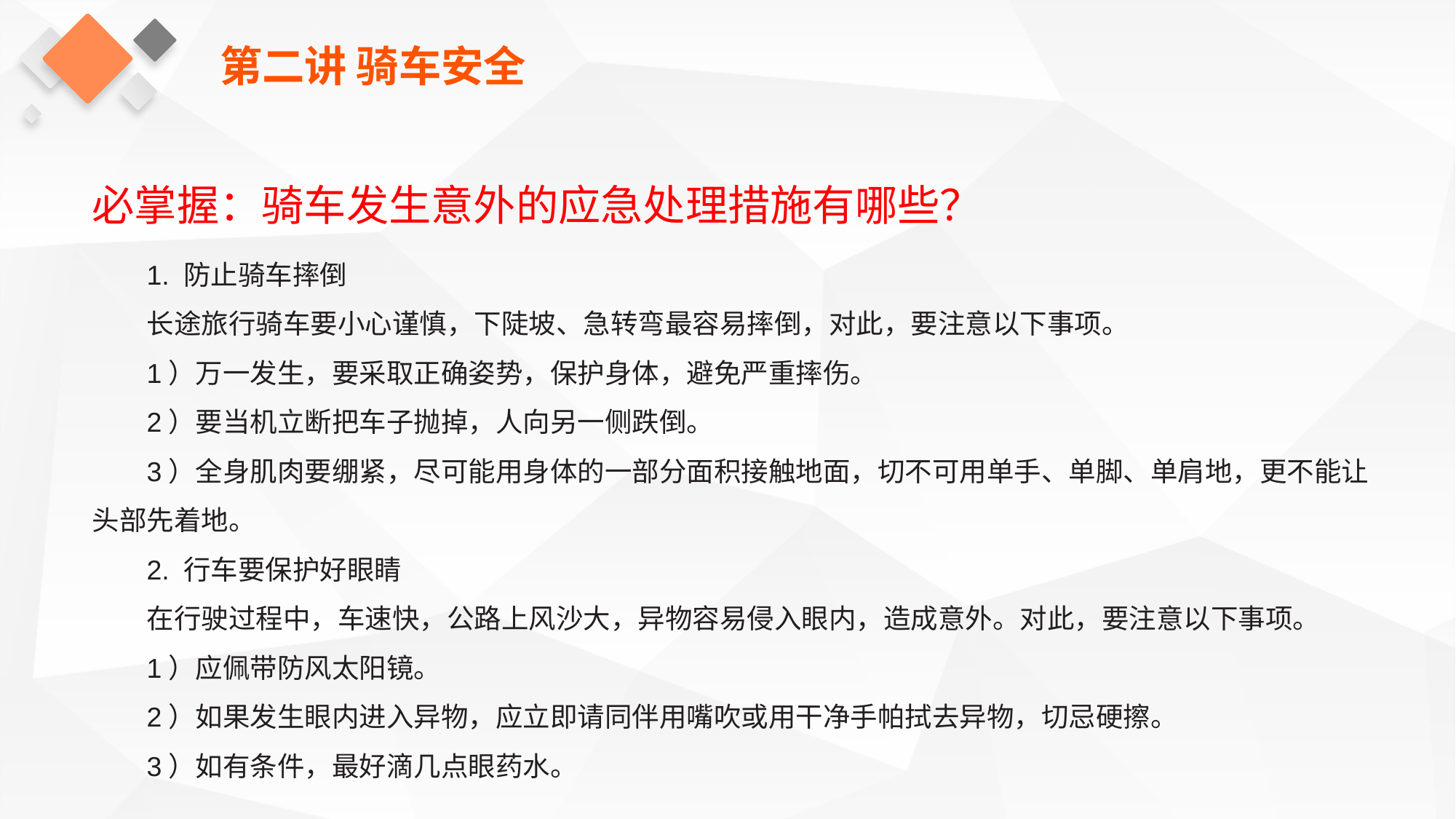

第二讲 骑车安全
必掌握：骑车发生意外的应急处理措施有哪些？
1. 防止骑车摔倒
长途旅行骑车要小心谨慎，下陡坡、急转弯最容易摔倒，对此，要注意以下事项。
1）万一发生，要采取正确姿势，保护身体，避免严重摔伤。
2）要当机立断把车子抛掉，人向另一侧跌倒。
3）全身肌肉要绷紧，尽可能用身体的一部分面积接触地面，切不可用单手、单脚、单肩地，更不能让头部先着地。
2. 行车要保护好眼睛
在行驶过程中，车速快，公路上风沙大，异物容易侵入眼内，造成意外。对此，要注意以下事项。
1）应佩带防风太阳镜。
2）如果发生眼内进入异物，应立即请同伴用嘴吹或用干净手帕拭去异物，切忌硬擦。
3）如有条件，最好滴几点眼药水。